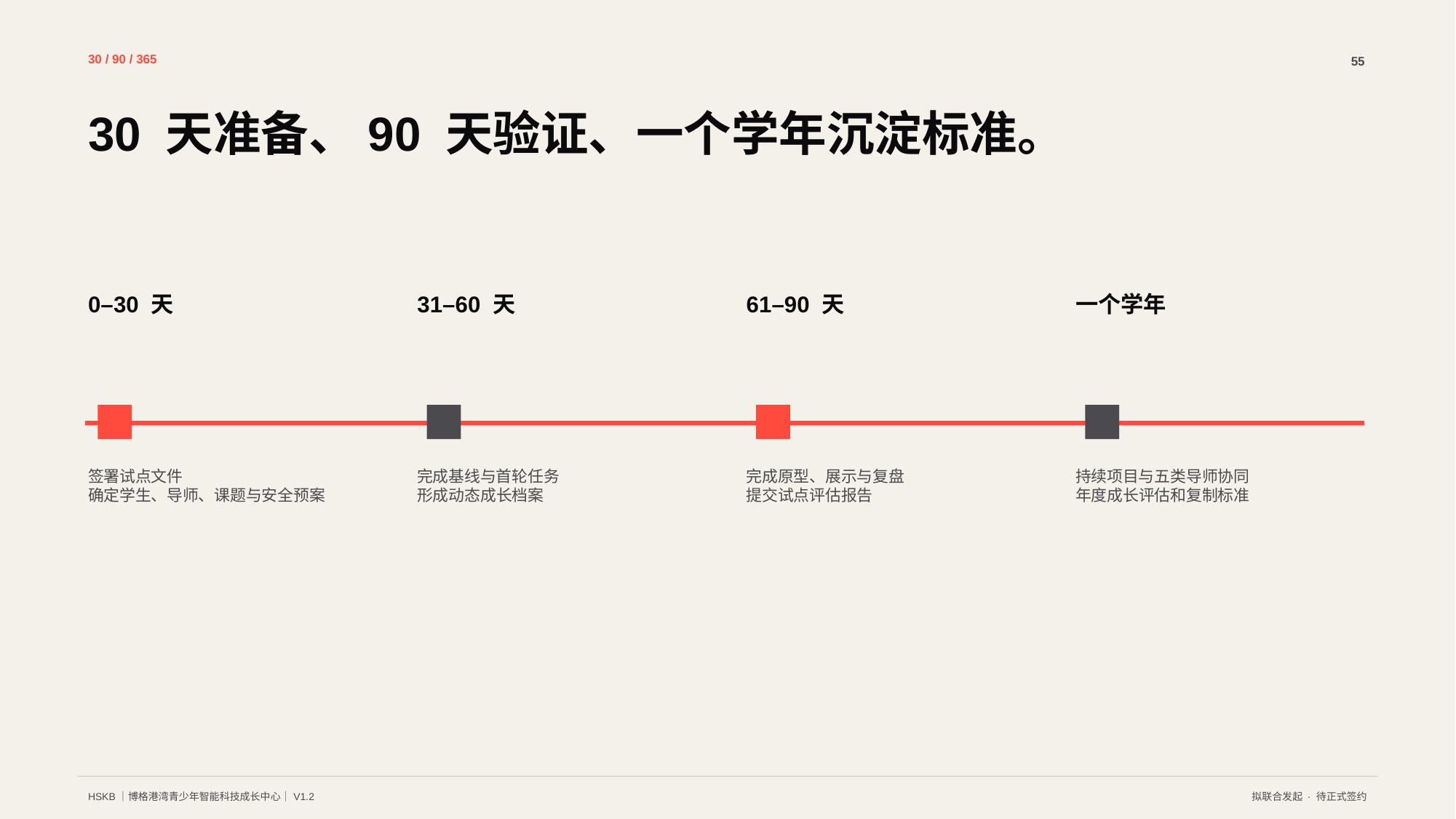

30 / 90 / 365
55
30 天准备、90 天验证、一个学年沉淀标准。
0–30 天
31–60 天
61–90 天
一个学年

签署试点文件
确定学生、导师、课题与安全预案
完成基线与首轮任务
形成动态成长档案
完成原型、展示与复盘
提交试点评估报告
持续项目与五类导师协同
年度成长评估和复制标准

HSKB｜博格港湾青少年智能科技成长中心｜V1.2
拟联合发起 · 待正式签约